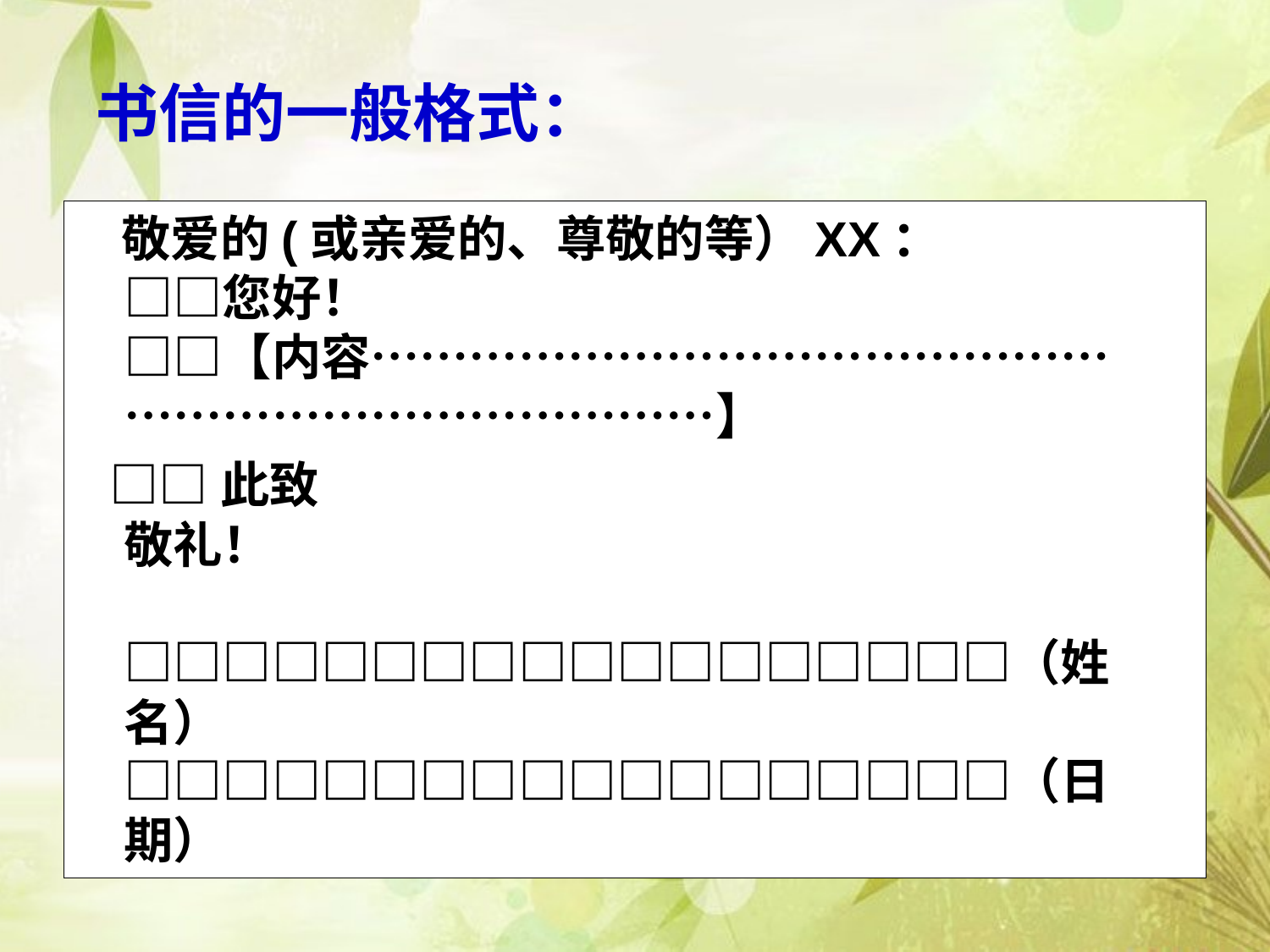

# 书信的一般格式：
   敬爱的(或亲爱的、尊敬的等）XX：
□□您好！
□□【内容………………………………………
………………………………】
   □□此致
敬礼！
□□□□□□□□□□□□□□□□□□（姓名）
□□□□□□□□□□□□□□□□□□（日期）